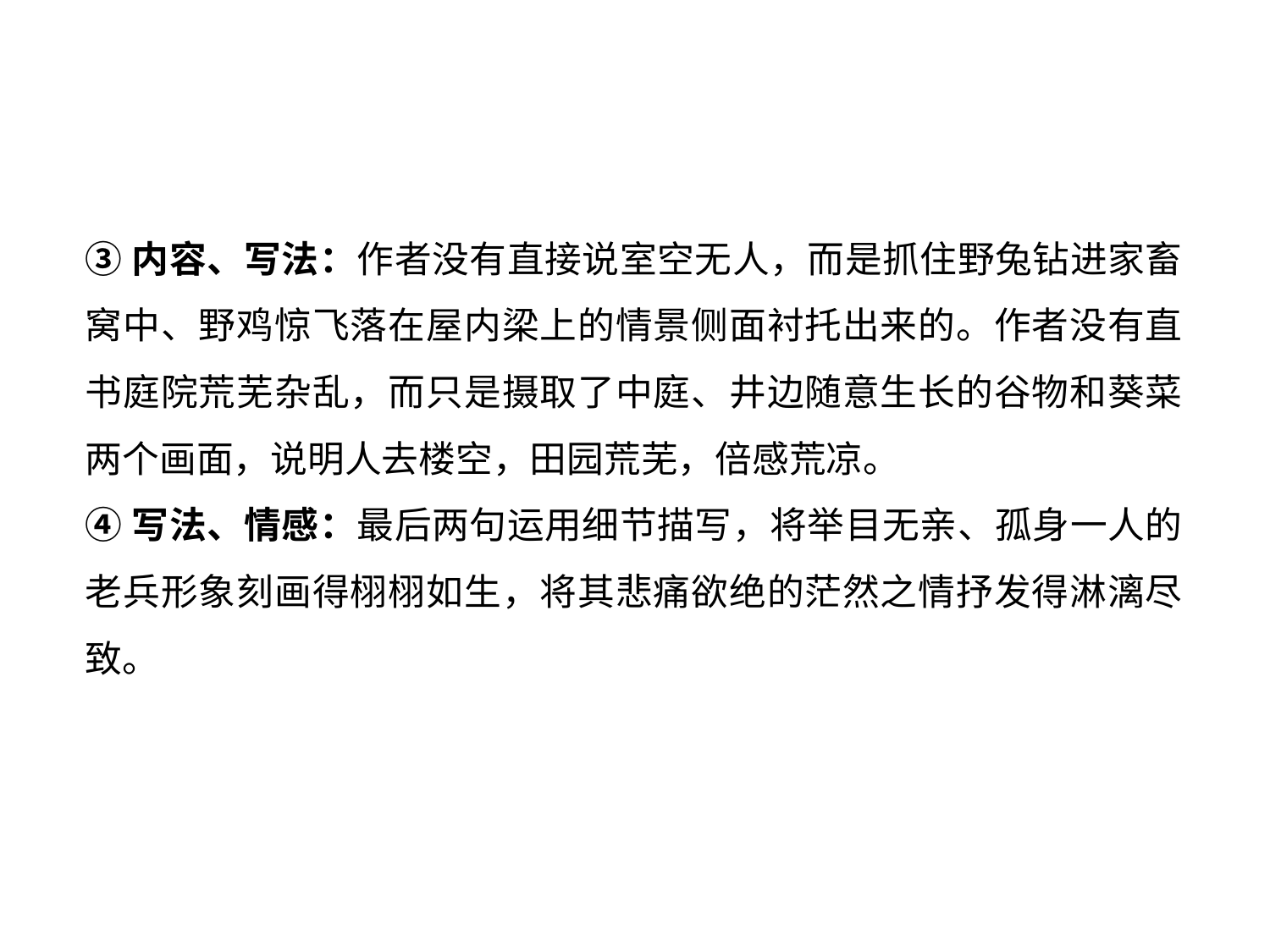

③内容、写法：作者没有直接说室空无人，而是抓住野兔钻进家畜窝中、野鸡惊飞落在屋内梁上的情景侧面衬托出来的。作者没有直书庭院荒芜杂乱，而只是摄取了中庭、井边随意生长的谷物和葵菜两个画面，说明人去楼空，田园荒芜，倍感荒凉。
④写法、情感：最后两句运用细节描写，将举目无亲、孤身一人的老兵形象刻画得栩栩如生，将其悲痛欲绝的茫然之情抒发得淋漓尽致。